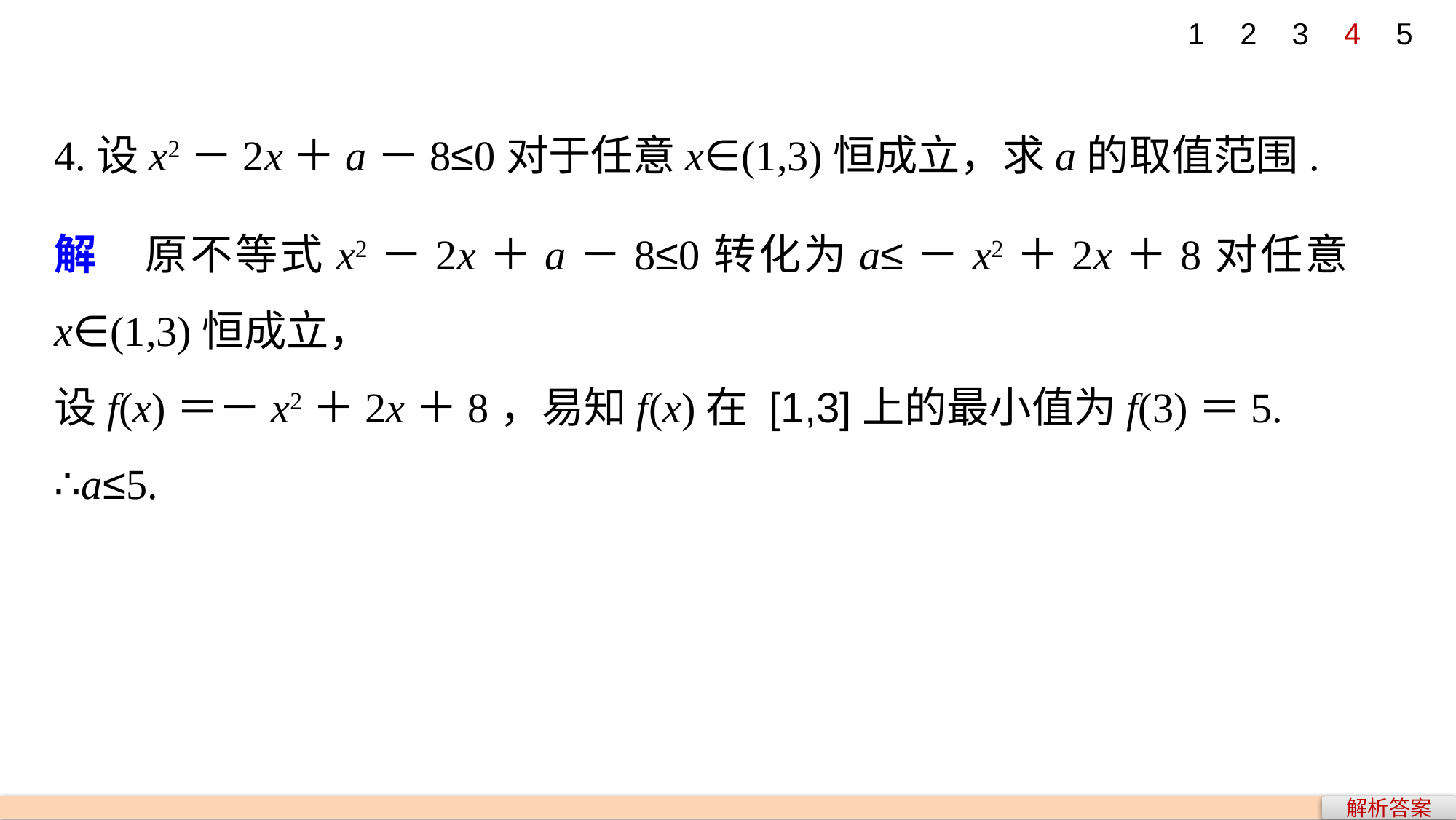

1
2
3
4
5
4.设x2－2x＋a－8≤0对于任意x∈(1,3)恒成立，求a的取值范围.
解　原不等式x2－2x＋a－8≤0转化为a≤－x2＋2x＋8对任意x∈(1,3)恒成立，
设f(x)＝－x2＋2x＋8，易知f(x)在 [1,3]上的最小值为f(3)＝5.
∴a≤5.
解析答案